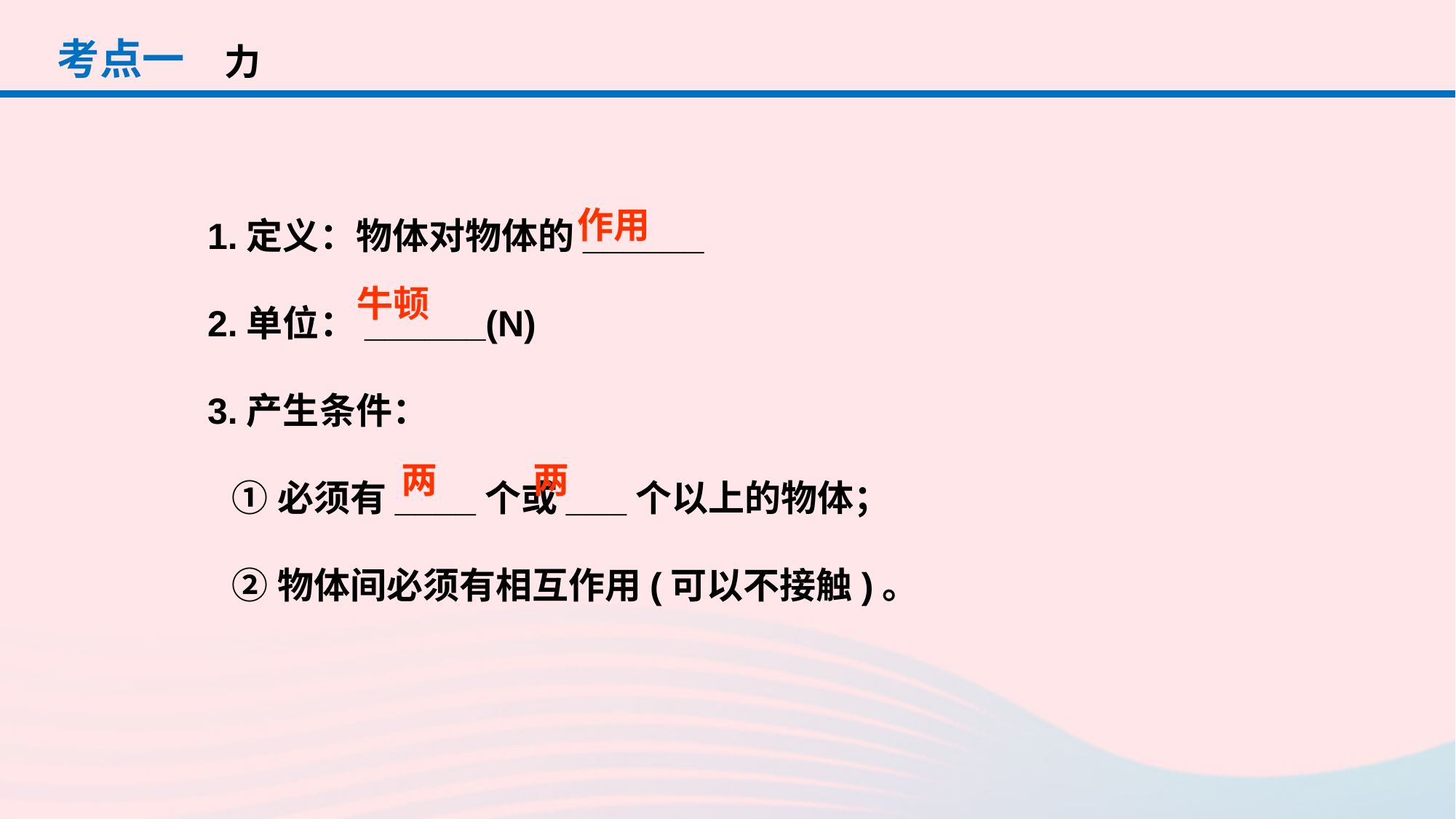

考点一
力
作用
1.定义：物体对物体的______
2.单位：______(N)
3.产生条件：
   ①必须有____个或___个以上的物体；
   ②物体间必须有相互作用(可以不接触)。
牛顿
两
两